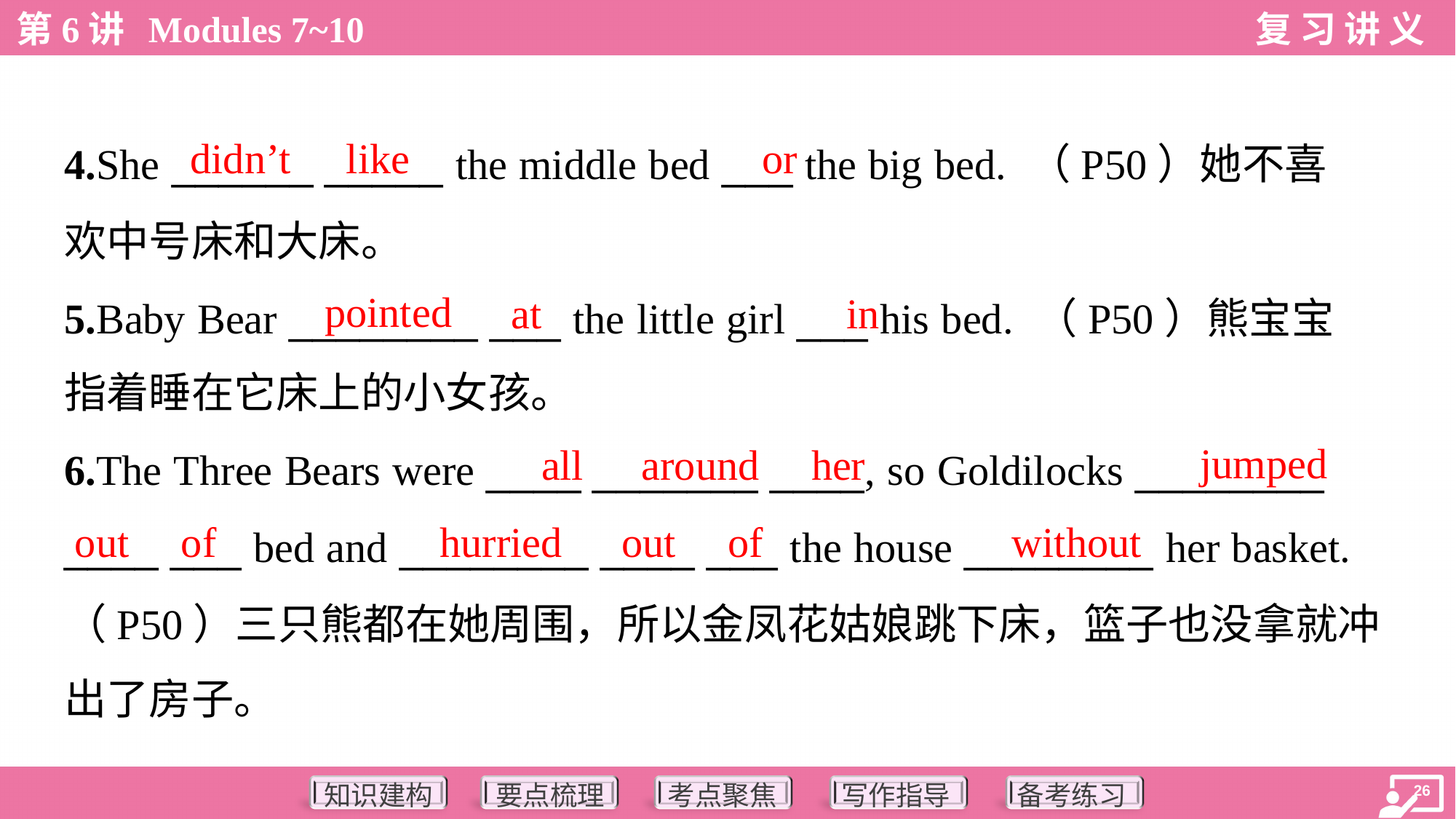

didn’t
like
or
4.She ______ _____ the middle bed ___ the big bed. （P50）她不喜
欢中号床和大床。
5.Baby Bear ________ ___ the little girl ___ his bed. （P50）熊宝宝
指着睡在它床上的小女孩。
pointed
at
in
jumped
all
around
her
6.The Three Bears were ____ _______ ____, so Goldilocks ________
____ ___ bed and ________ ____ ___ the house ________ her basket.
（P50）三只熊都在她周围，所以金凤花姑娘跳下床，篮子也没拿就冲
出了房子。
out
of
hurried
out
of
without